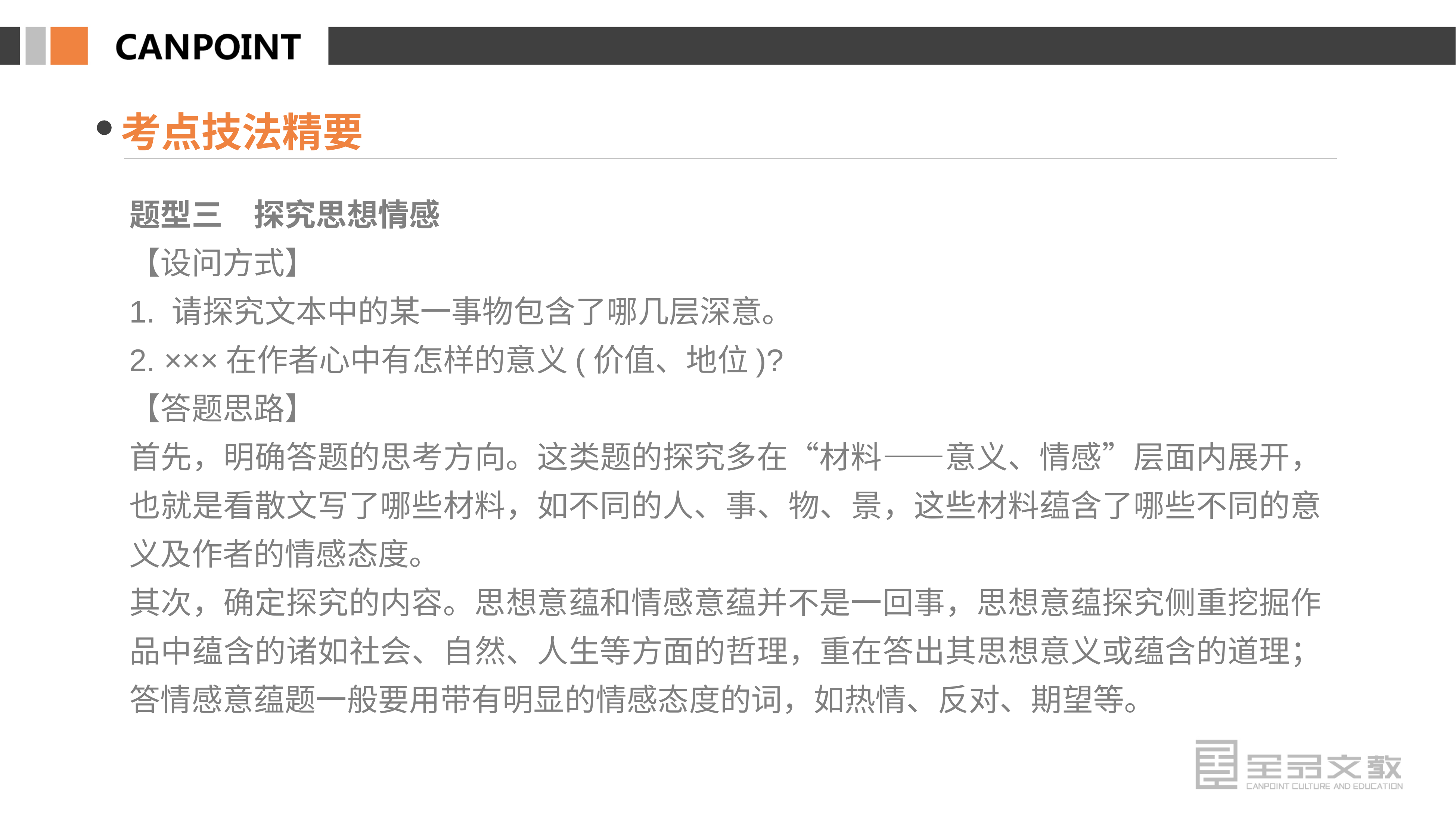

考点技法精要

题型三　探究思想情感
【设问方式】
1. 请探究文本中的某一事物包含了哪几层深意。
2. ×××在作者心中有怎样的意义(价值、地位)?
【答题思路】
首先，明确答题的思考方向。这类题的探究多在“材料——意义、情感”层面内展开，也就是看散文写了哪些材料，如不同的人、事、物、景，这些材料蕴含了哪些不同的意义及作者的情感态度。
其次，确定探究的内容。思想意蕴和情感意蕴并不是一回事，思想意蕴探究侧重挖掘作品中蕴含的诸如社会、自然、人生等方面的哲理，重在答出其思想意义或蕴含的道理；答情感意蕴题一般要用带有明显的情感态度的词，如热情、反对、期望等。